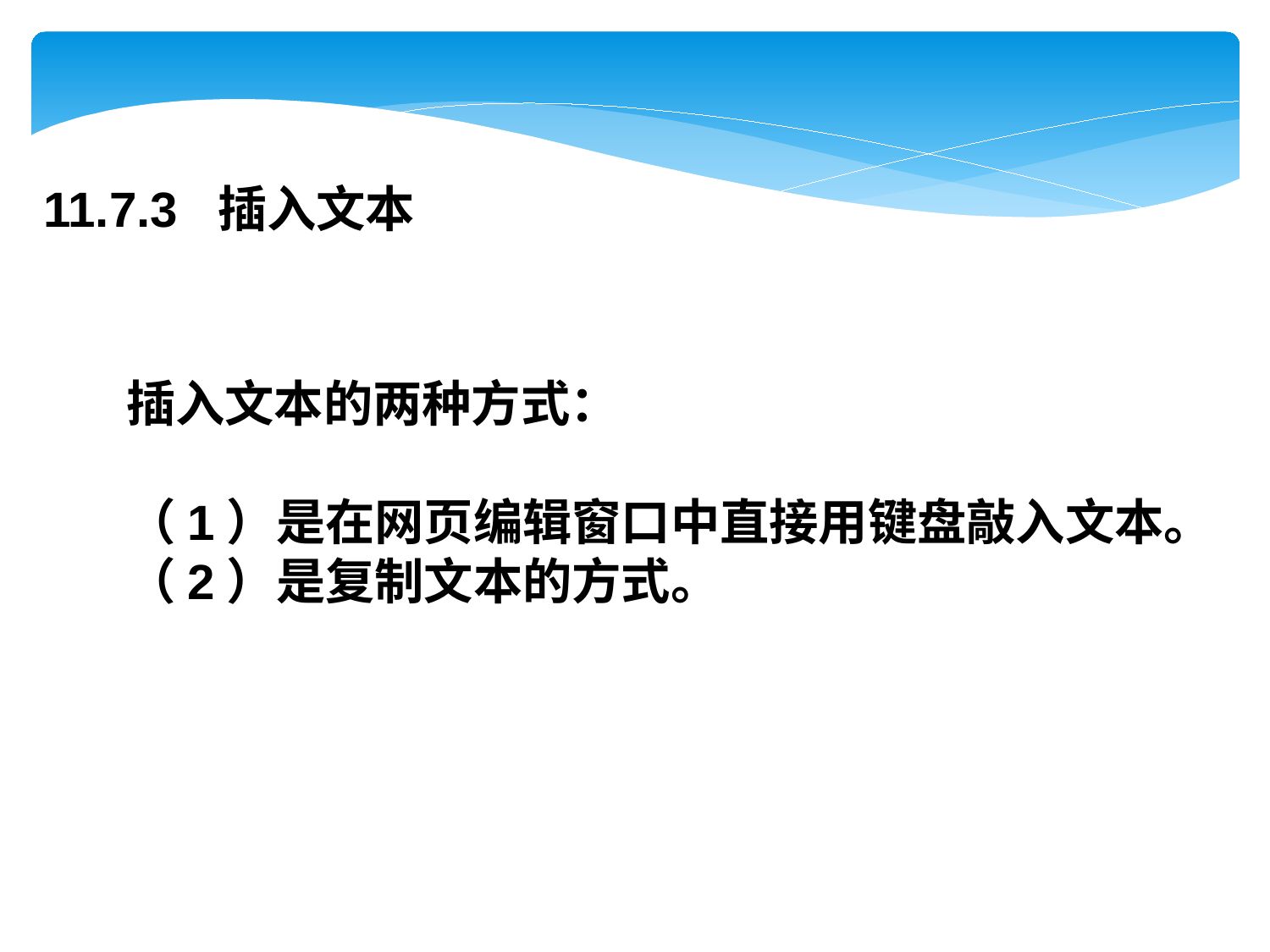

11.7.3  插入文本
插入文本的两种方式：

（1）是在网页编辑窗口中直接用键盘敲入文本。
（2）是复制文本的方式。